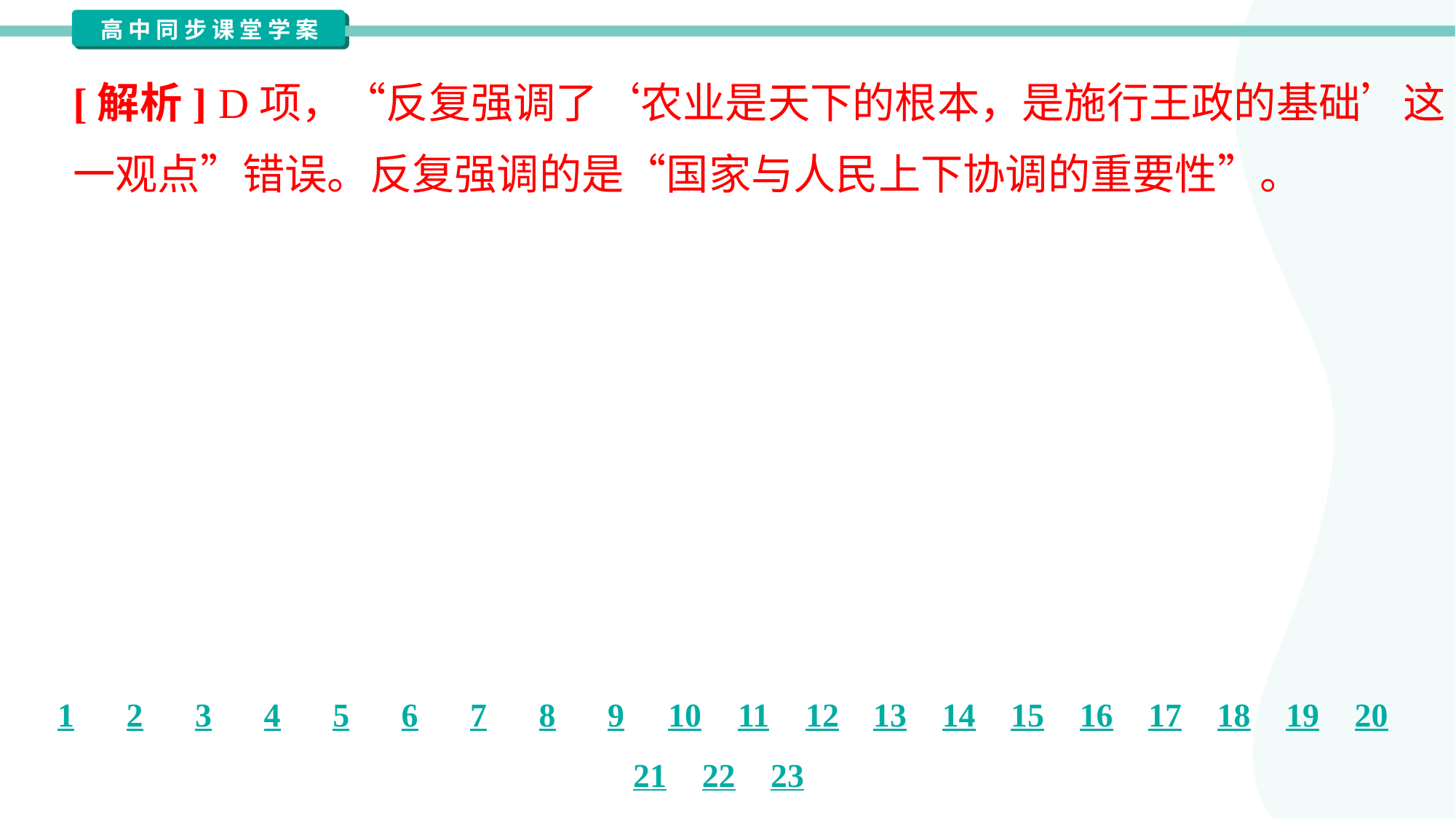

[解析] D项，“反复强调了‘农业是天下的根本，是施行王政的基础’这
一观点”错误。反复强调的是“国家与人民上下协调的重要性”。